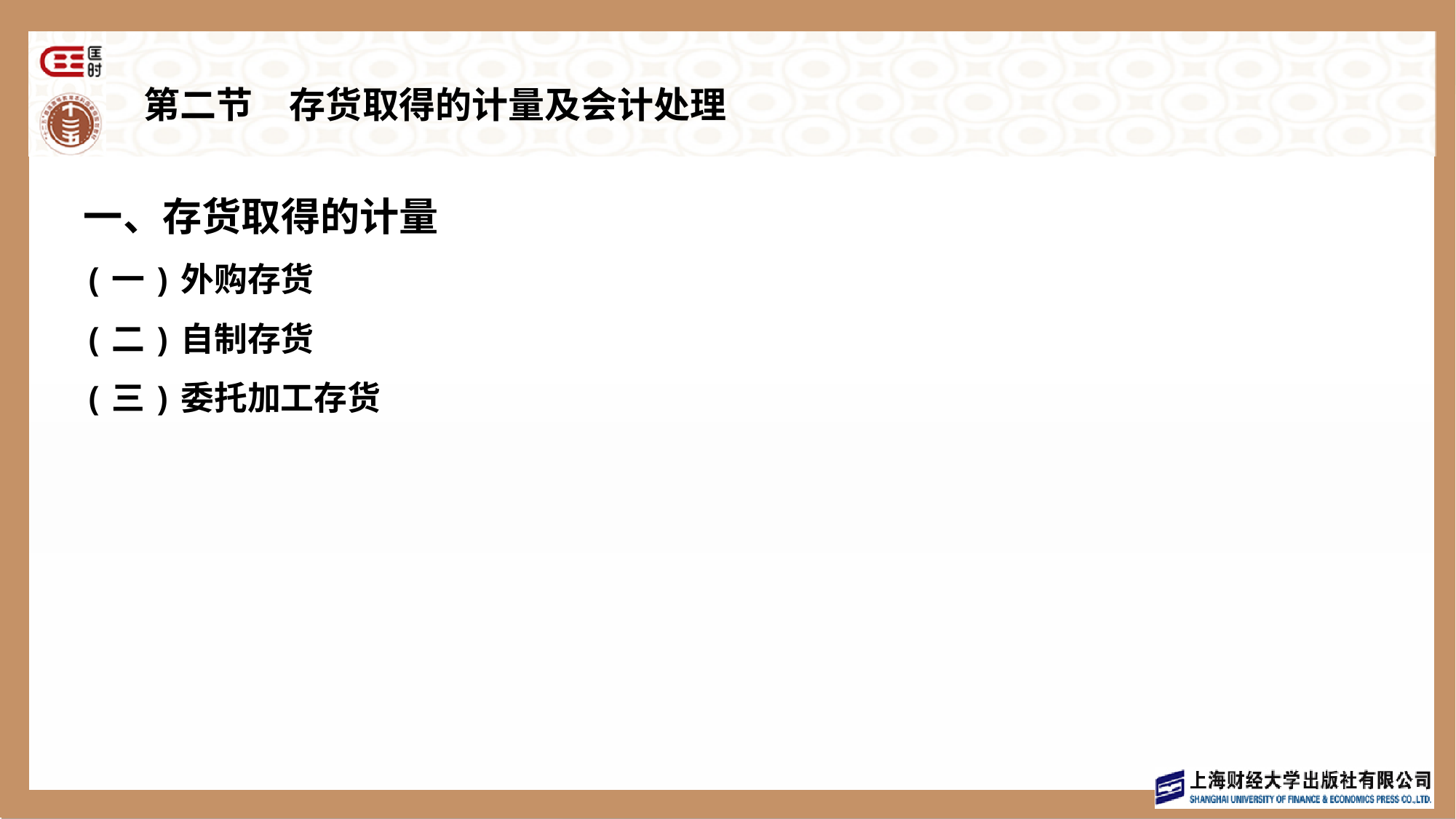

# 第二节　存货取得的计量及会计处理
一、存货取得的计量
(一)外购存货
(二)自制存货
(三)委托加工存货